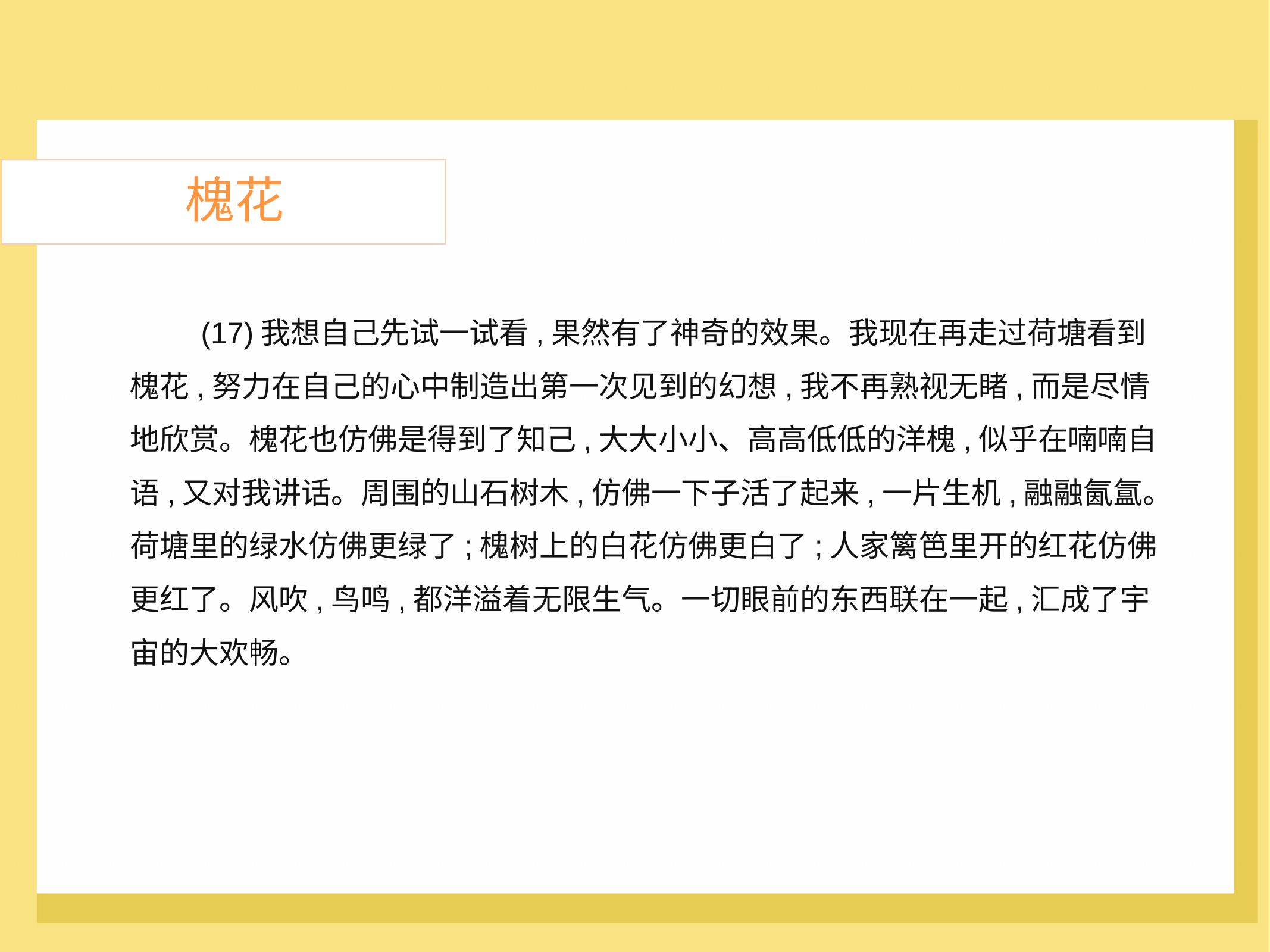

槐花
	(17)我想自己先试一试看,果然有了神奇的效果。我现在再走过荷塘看到

槐花,努力在自己的心中制造出第一次见到的幻想,我不再熟视无睹,而是尽情

地欣赏。槐花也仿佛是得到了知己,大大小小、高高低低的洋槐,似乎在喃喃自

语,又对我讲话。周围的山石树木,仿佛一下子活了起来,一片生机,融融氤氲。

荷塘里的绿水仿佛更绿了;槐树上的白花仿佛更白了;人家篱笆里开的红花仿佛

更红了。风吹,鸟鸣,都洋溢着无限生气。一切眼前的东西联在一起,汇成了宇

宙的大欢畅。